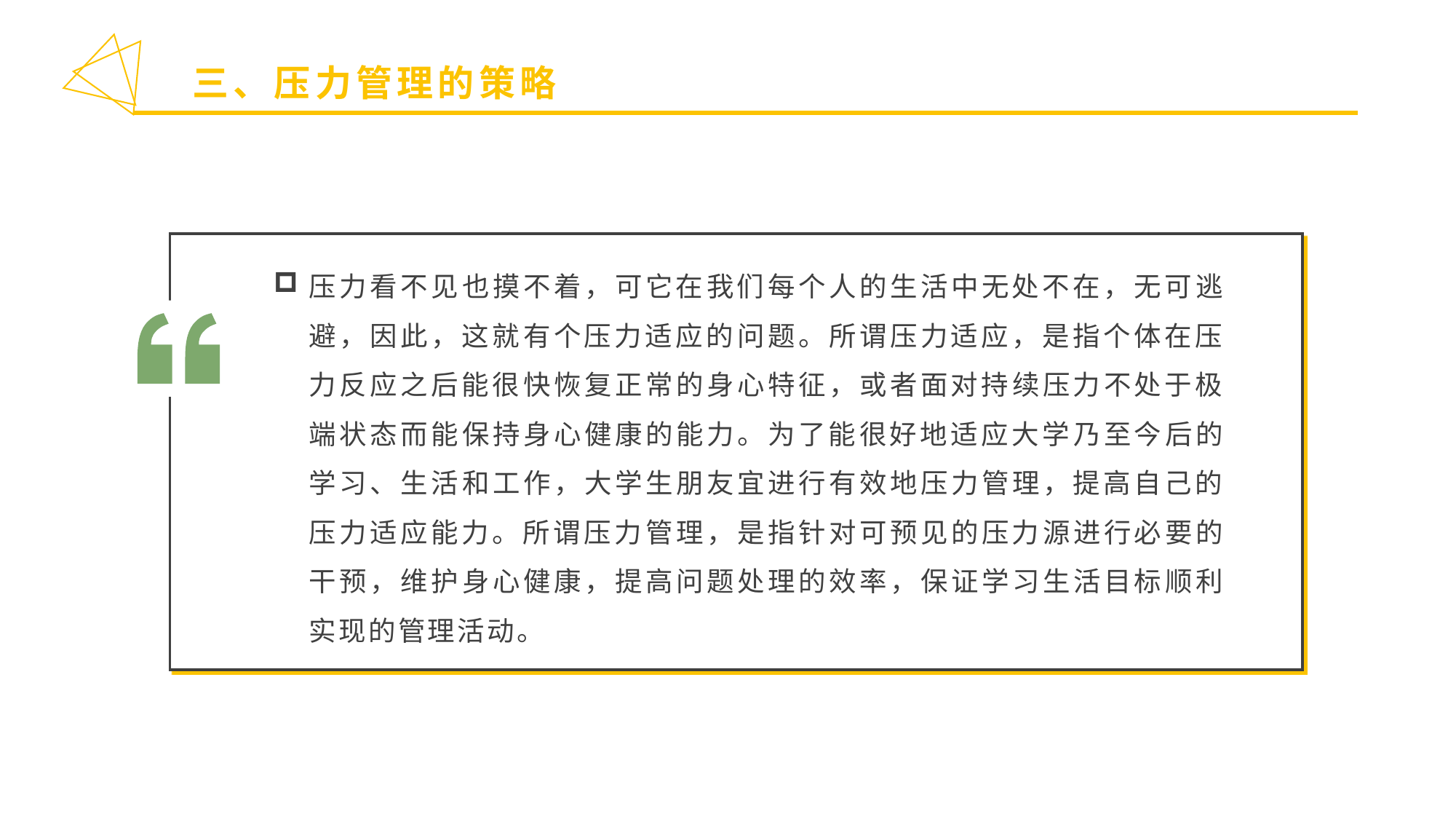

三、压力管理的策略

压力看不见也摸不着，可它在我们每个人的生活中无处不在，无可逃避，因此，这就有个压力适应的问题。所谓压力适应，是指个体在压力反应之后能很快恢复正常的身心特征，或者面对持续压力不处于极端状态而能保持身心健康的能力。为了能很好地适应大学乃至今后的学习、生活和工作，大学生朋友宜进行有效地压力管理，提高自己的压力适应能力。所谓压力管理，是指针对可预见的压力源进行必要的干预，维护身心健康，提高问题处理的效率，保证学习生活目标顺利实现的管理活动。